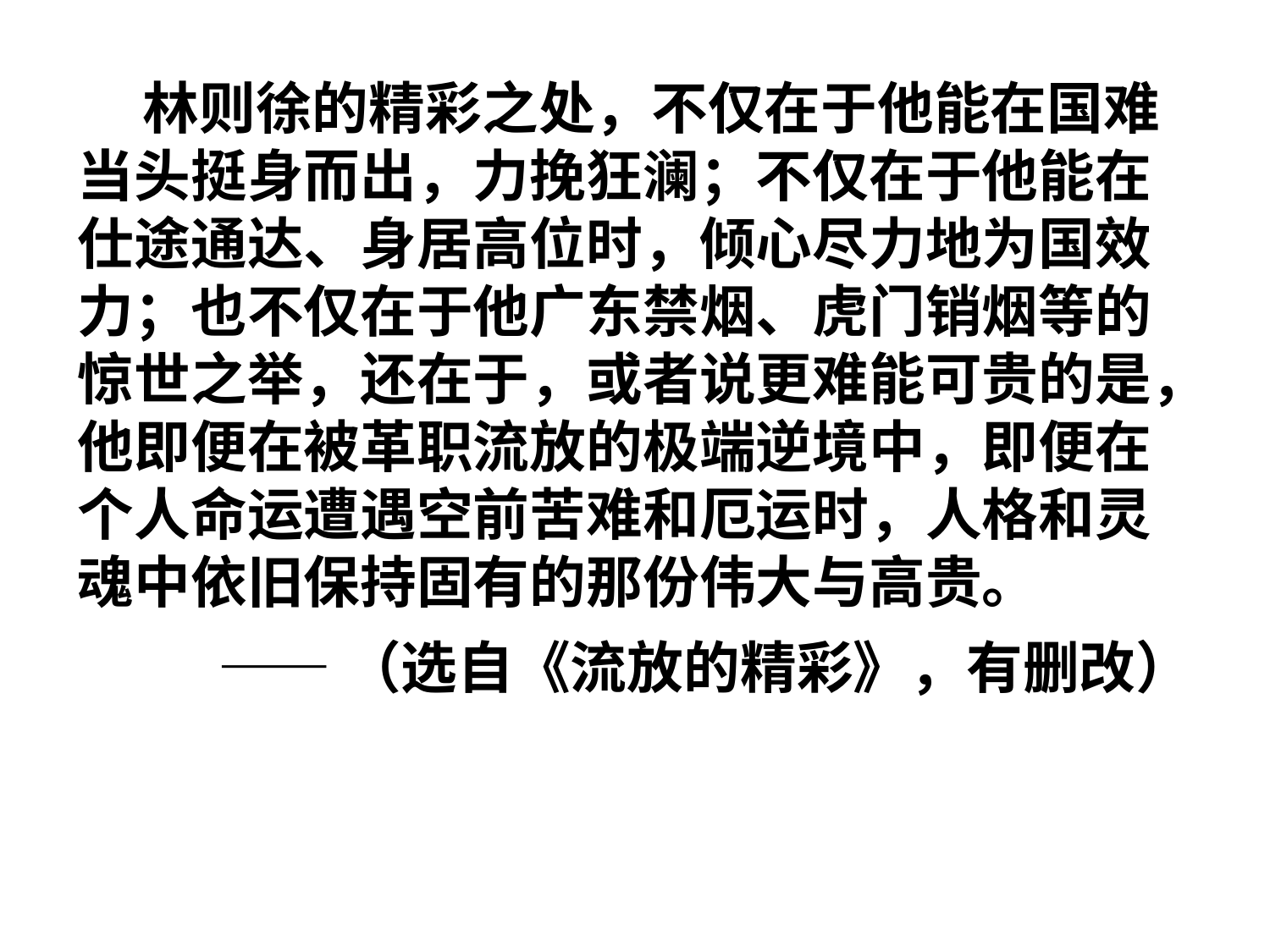

林则徐的精彩之处，不仅在于他能在国难当头挺身而出，力挽狂澜；不仅在于他能在仕途通达、身居高位时，倾心尽力地为国效力；也不仅在于他广东禁烟、虎门销烟等的惊世之举，还在于，或者说更难能可贵的是，他即便在被革职流放的极端逆境中，即便在个人命运遭遇空前苦难和厄运时，人格和灵魂中依旧保持固有的那份伟大与高贵。
——（选自《流放的精彩》，有删改）